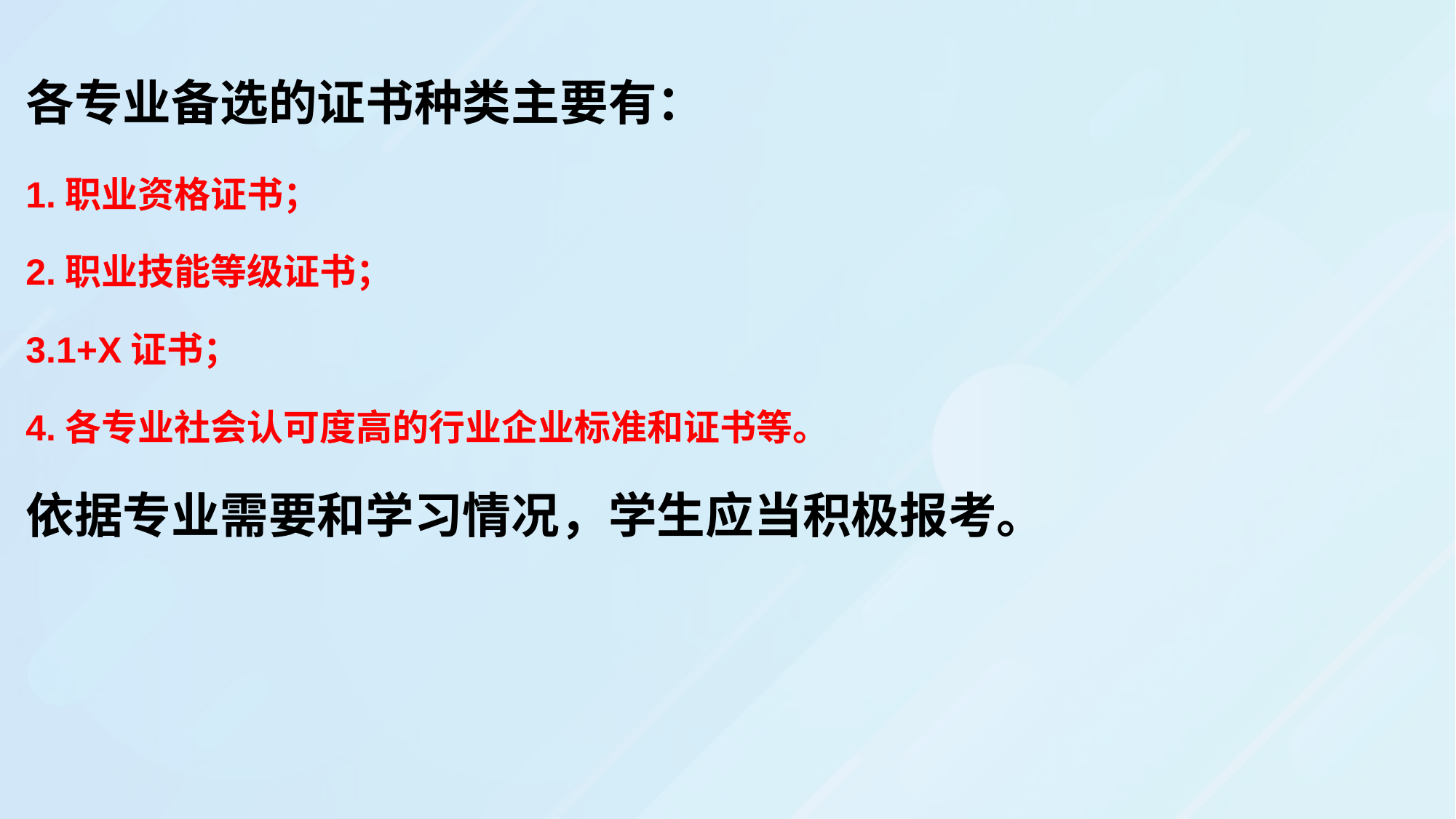

各专业备选的证书种类主要有：
1.职业资格证书；
2.职业技能等级证书；
3.1+X证书；
4.各专业社会认可度高的行业企业标准和证书等。
依据专业需要和学习情况，学生应当积极报考。